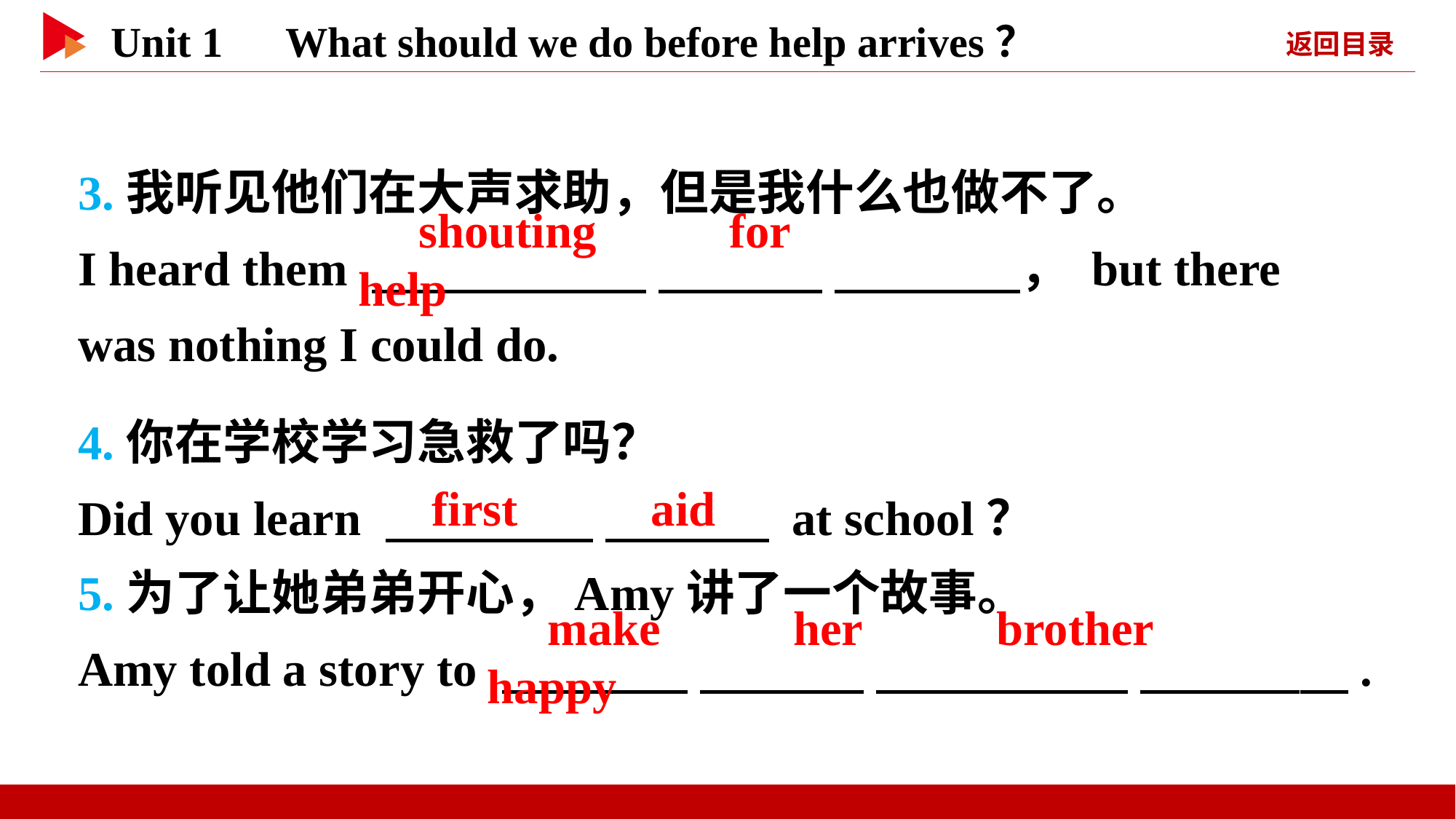

3.我听见他们在大声求助，但是我什么也做不了。
I heard them 　                　 　      　 　        　， but there was nothing I could do.
　shouting　 　for　 　help
4.你在学校学习急救了吗？
Did you learn 　          　 　      　 at school？
5.为了让她弟弟开心，Amy讲了一个故事。
Amy told a story to 　        　 　      　 　              　 　          　.
　first　 　aid
　make　 　her　 　brother　 　happy